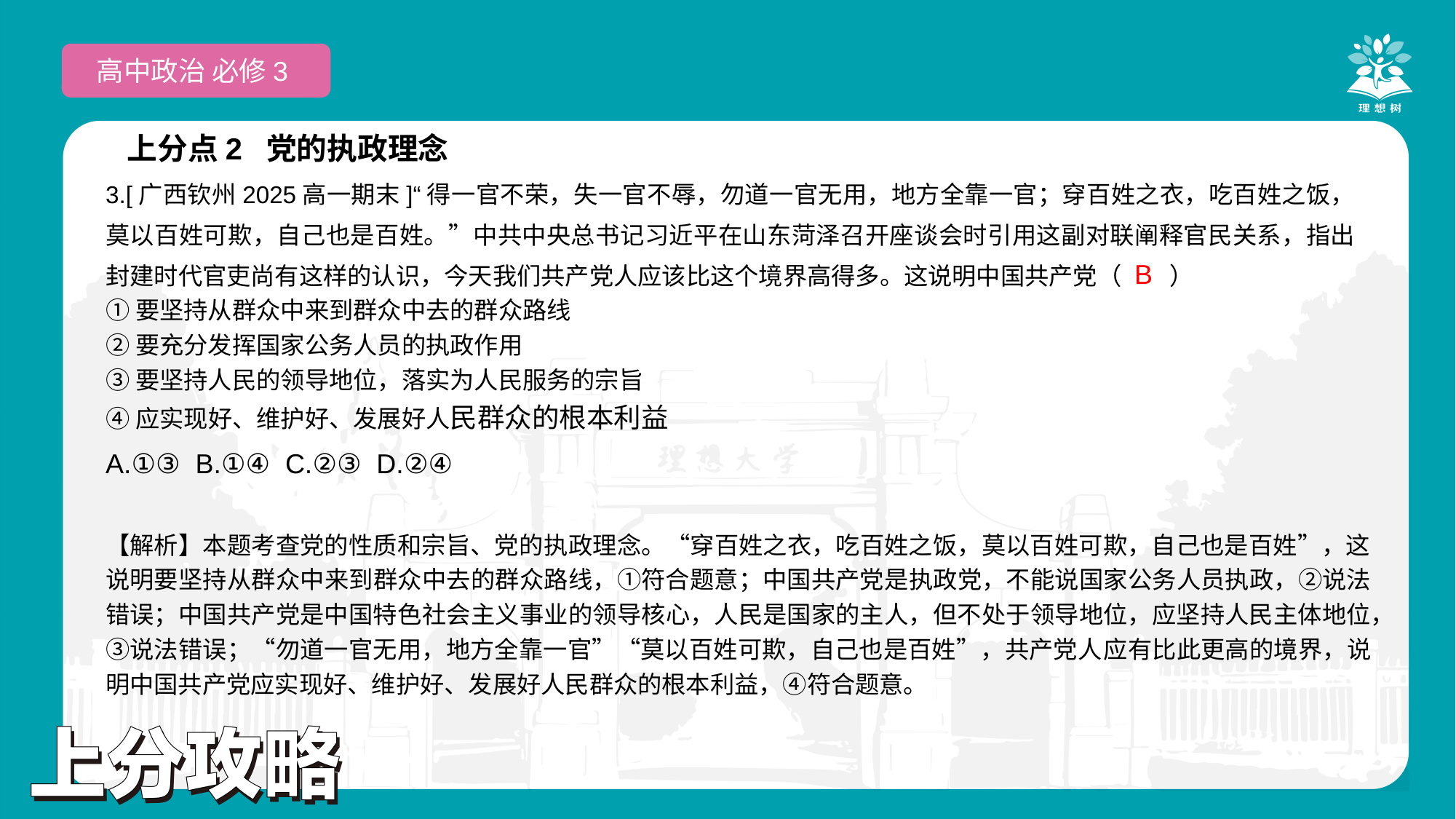

高中政治 必修3
上分点2  党的执政理念
3.[广西钦州2025高一期末]“得一官不荣，失一官不辱，勿道一官无用，地方全靠一官；穿百姓之衣，吃百姓之饭，莫以百姓可欺，自己也是百姓。”中共中央总书记习近平在山东菏泽召开座谈会时引用这副对联阐释官民关系，指出封建时代官吏尚有这样的认识，今天我们共产党人应该比这个境界高得多。这说明中国共产党（　　）
①要坚持从群众中来到群众中去的群众路线
②要充分发挥国家公务人员的执政作用
③要坚持人民的领导地位，落实为人民服务的宗旨
④应实现好、维护好、发展好人民群众的根本利益
A.①③  B.①④  C.②③  D.②④
 B
【解析】本题考查党的性质和宗旨、党的执政理念。“穿百姓之衣，吃百姓之饭，莫以百姓可欺，自己也是百姓”，这说明要坚持从群众中来到群众中去的群众路线，①符合题意；中国共产党是执政党，不能说国家公务人员执政，②说法错误；中国共产党是中国特色社会主义事业的领导核心，人民是国家的主人，但不处于领导地位，应坚持人民主体地位，③说法错误；“勿道一官无用，地方全靠一官”“莫以百姓可欺，自己也是百姓”，共产党人应有比此更高的境界，说明中国共产党应实现好、维护好、发展好人民群众的根本利益，④符合题意。